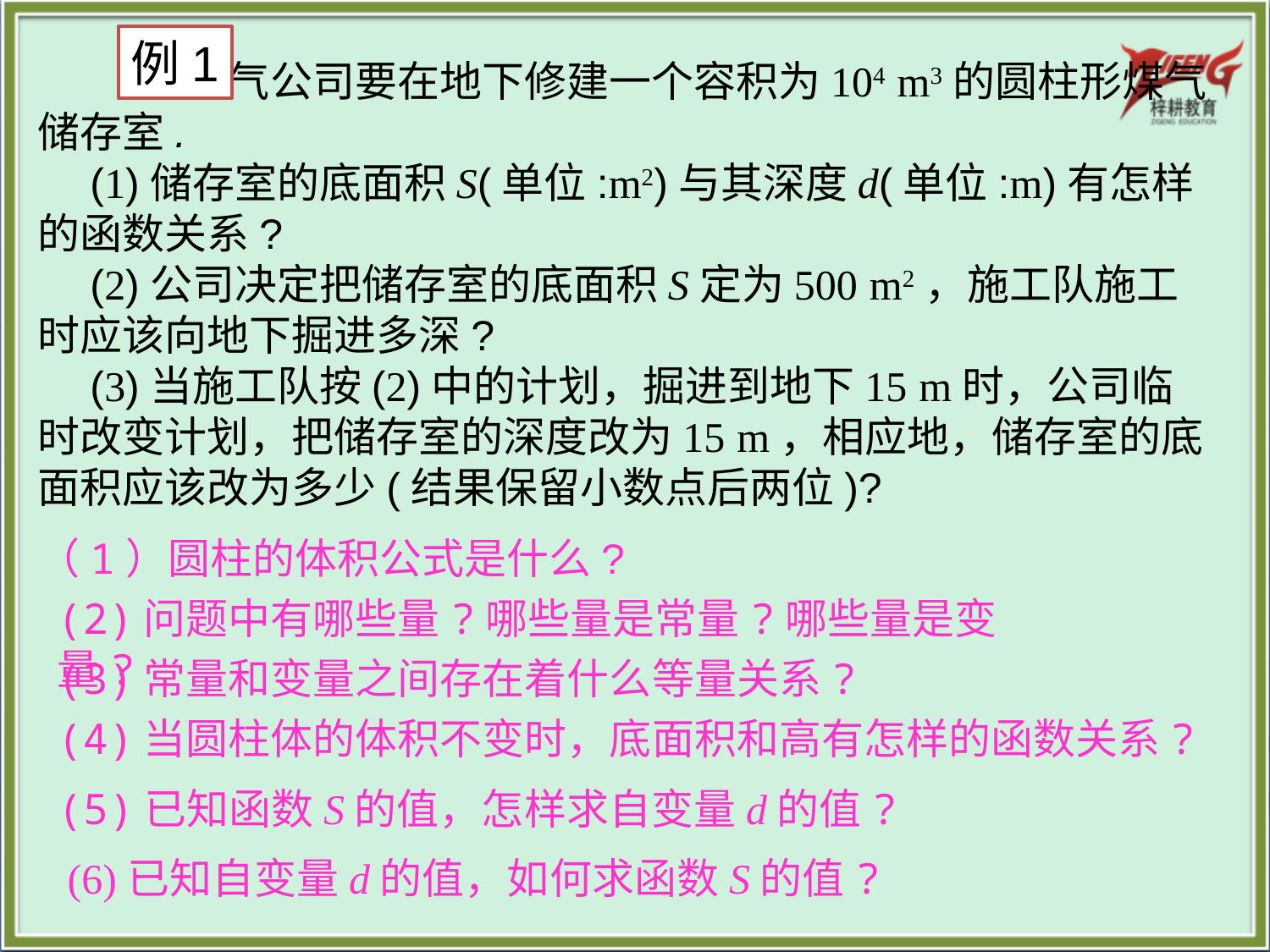

例1
          市煤气公司要在地下修建一个容积为104 m3的圆柱形煤气储存室.
　(1)储存室的底面积S(单位:m2)与其深度d(单位:m)有怎样的函数关系?
　(2)公司决定把储存室的底面积S定为500 m2，施工队施工时应该向地下掘进多深?
　(3)当施工队按(2)中的计划，掘进到地下15 m时，公司临时改变计划，把储存室的深度改为15 m，相应地，储存室的底面积应该改为多少(结果保留小数点后两位)?
（1）圆柱的体积公式是什么?
(2)问题中有哪些量?哪些量是常量?哪些量是变量?
(3)常量和变量之间存在着什么等量关系?
(4)当圆柱体的体积不变时，底面积和高有怎样的函数关系?
(5)已知函数S的值，怎样求自变量d的值?
(6)已知自变量d的值，如何求函数S的值?